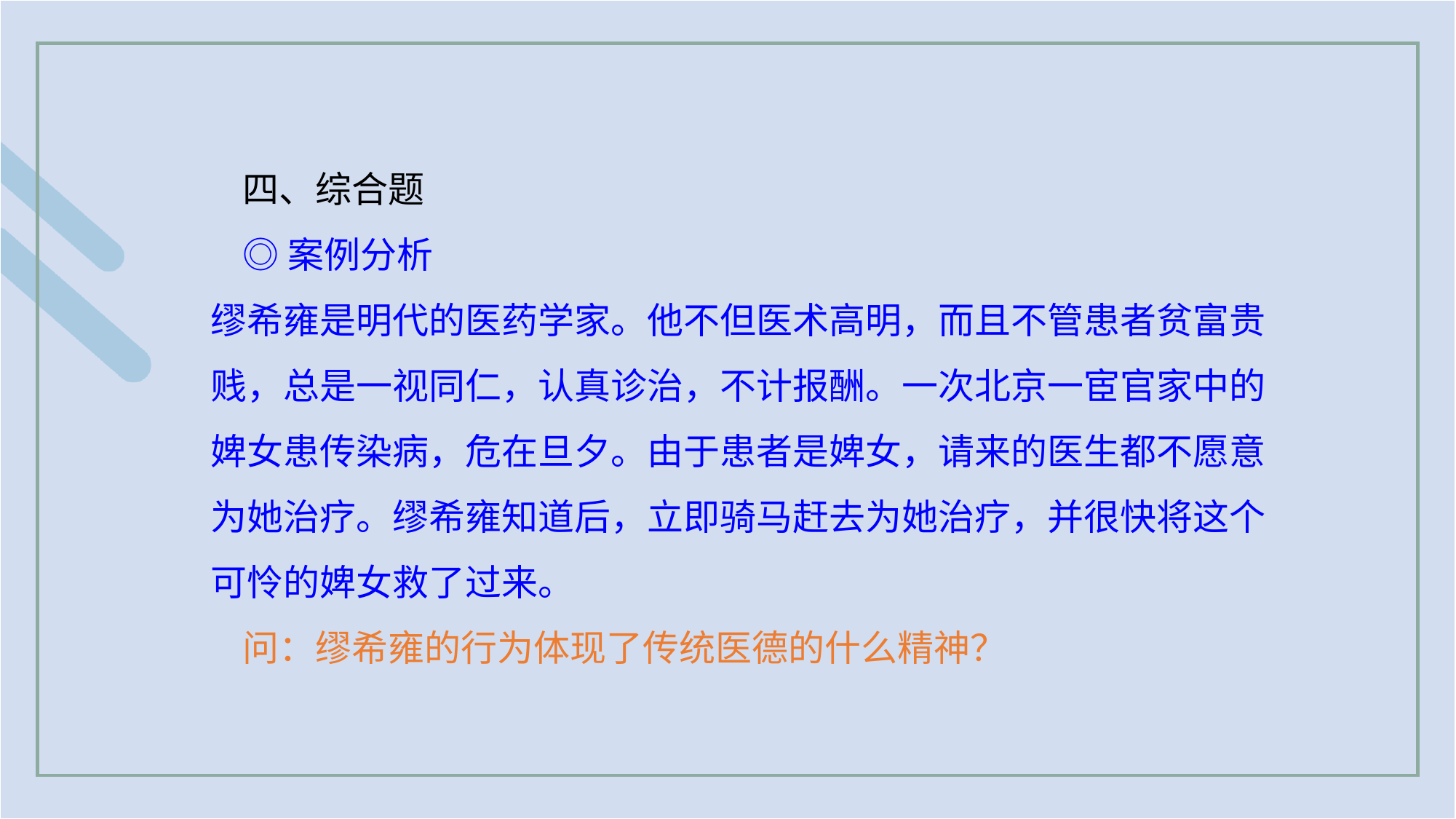

四、综合题
◎案例分析
缪希雍是明代的医药学家。他不但医术高明，而且不管患者贫富贵贱，总是一视同仁，认真诊治，不计报酬。一次北京一宦官家中的婢女患传染病，危在旦夕。由于患者是婢女，请来的医生都不愿意为她治疗。缪希雍知道后，立即骑马赶去为她治疗，并很快将这个可怜的婢女救了过来。
问：缪希雍的行为体现了传统医德的什么精神？